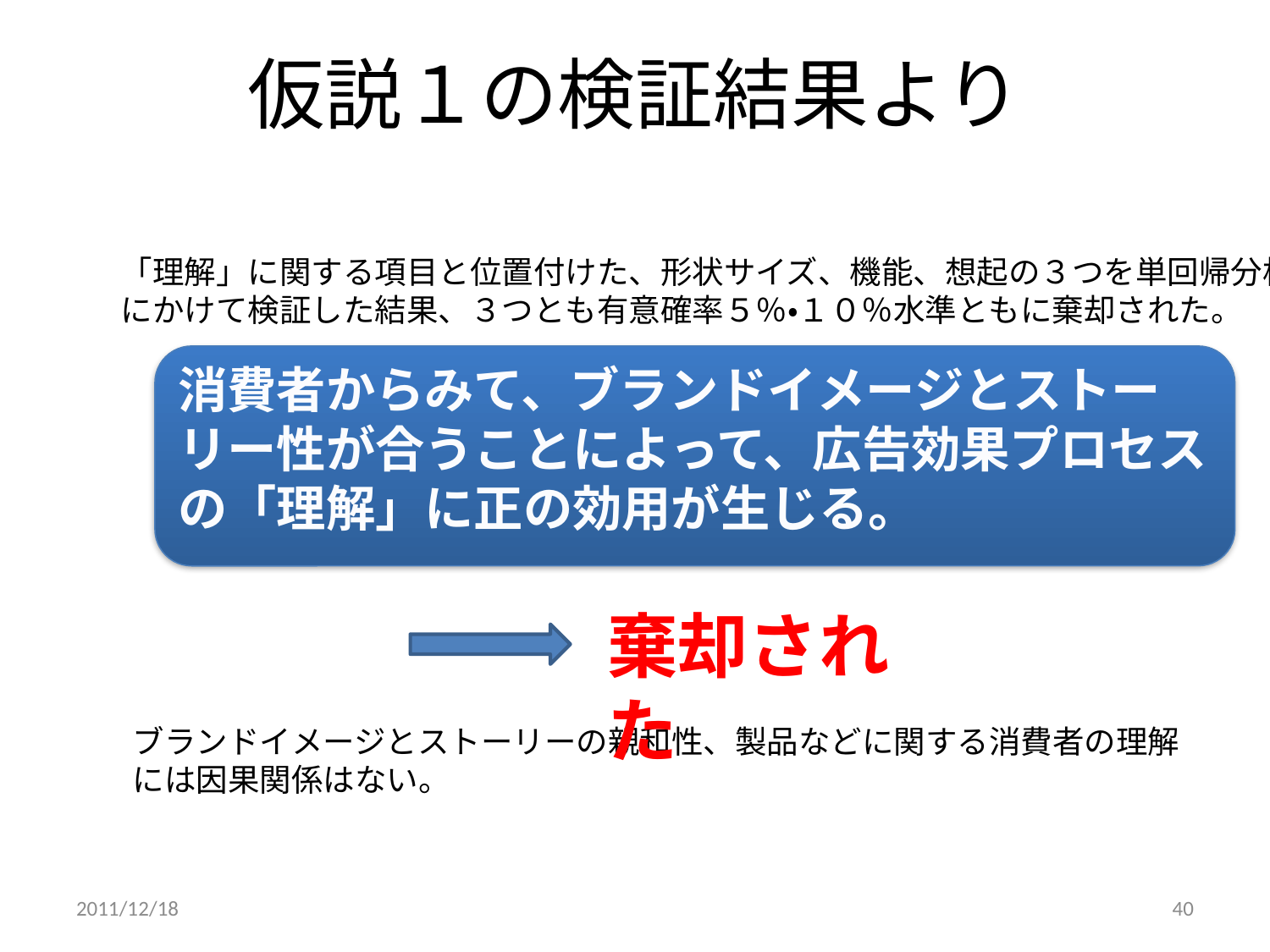

# 仮説１の検証結果より
「理解」に関する項目と位置付けた、形状サイズ、機能、想起の３つを単回帰分析
にかけて検証した結果、３つとも有意確率５％・１０％水準ともに棄却された。

消費者からみて、ブランドイメージとストーリー性が合うことによって、広告効果プロセスの「理解」に正の効用が生じる。

棄却
棄却された

ブランドイメージとストーリーの親和性、製品などに関する消費者の理解
には因果関係はない。
2011/12/18
40